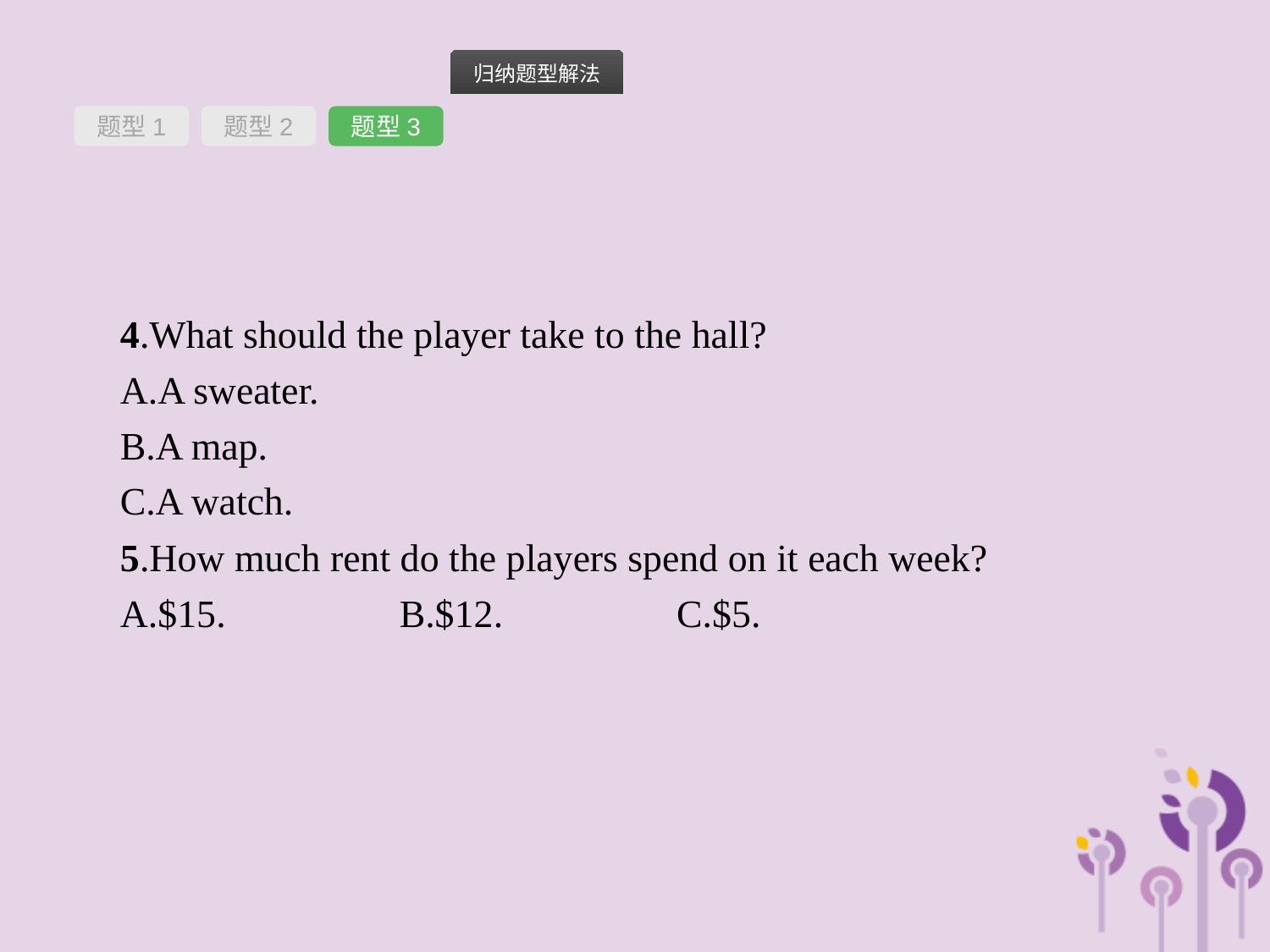

题型1
题型2
题型3
4.What should the player take to the hall?
A.A sweater.
B.A map.
C.A watch.
5.How much rent do the players spend on it each week?
A.$15.　　　　B.$12.　　　　C.$5.